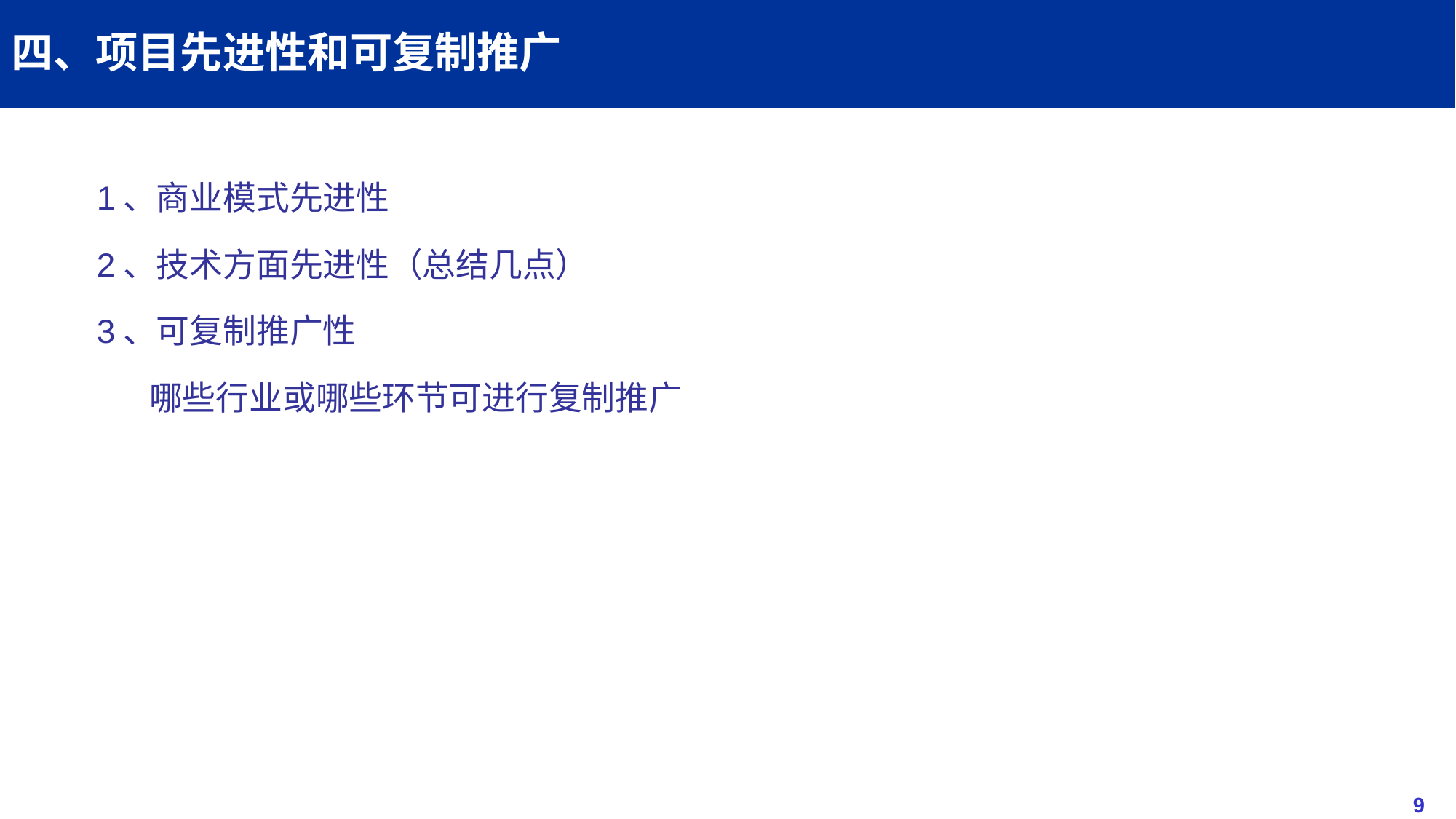

# 四、项目先进性和可复制推广
1、商业模式先进性
2、技术方面先进性（总结几点）
3、可复制推广性
      哪些行业或哪些环节可进行复制推广